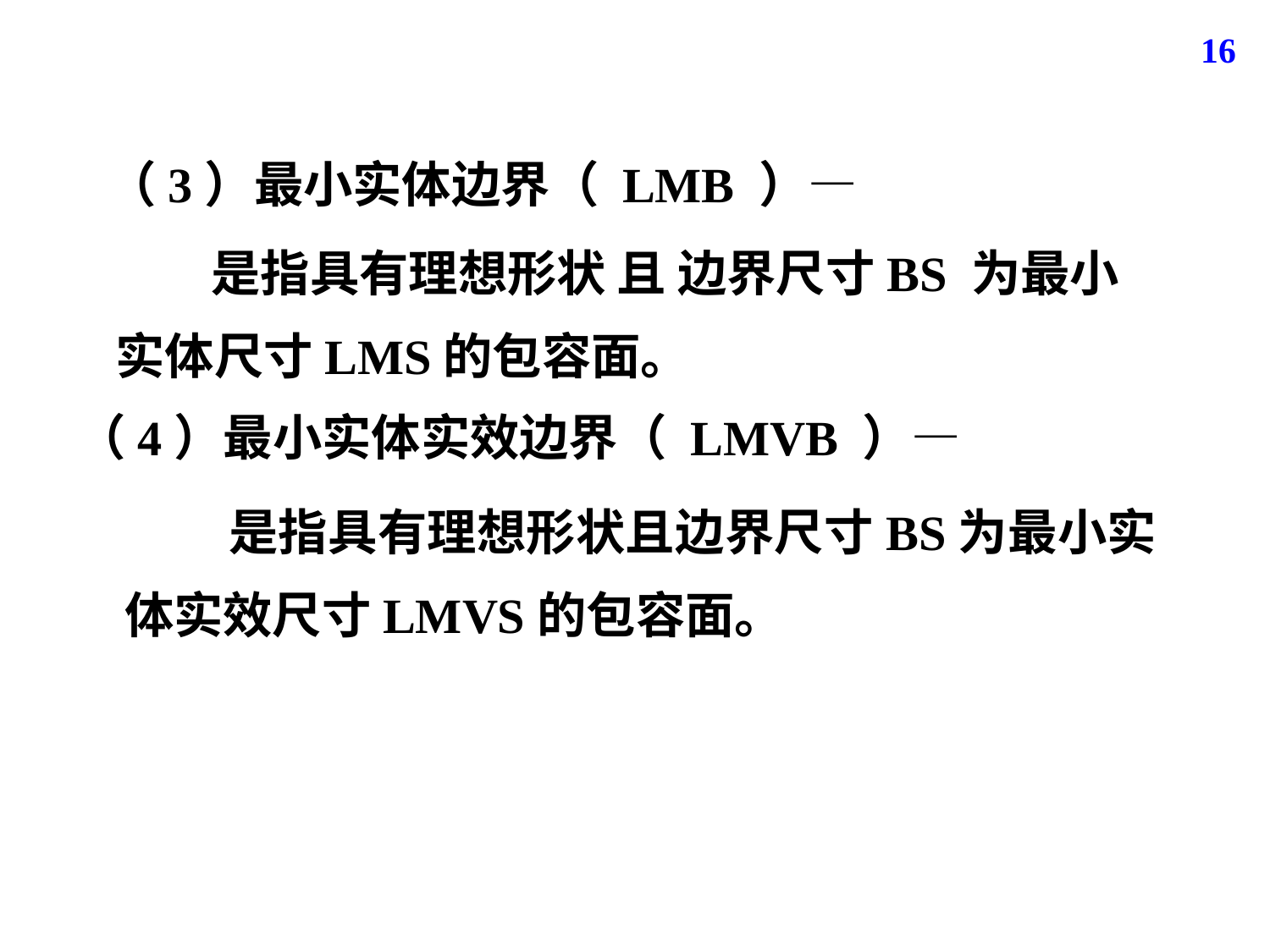

16
（3）最小实体边界（ LMB ）—
         是指具有理想形状 且 边界尺寸BS 为最小实体尺寸LMS的包容面。
（4）最小实体实效边界（ LMVB ）—
        是指具有理想形状且边界尺寸BS为最小实体实效尺寸LMVS的包容面。